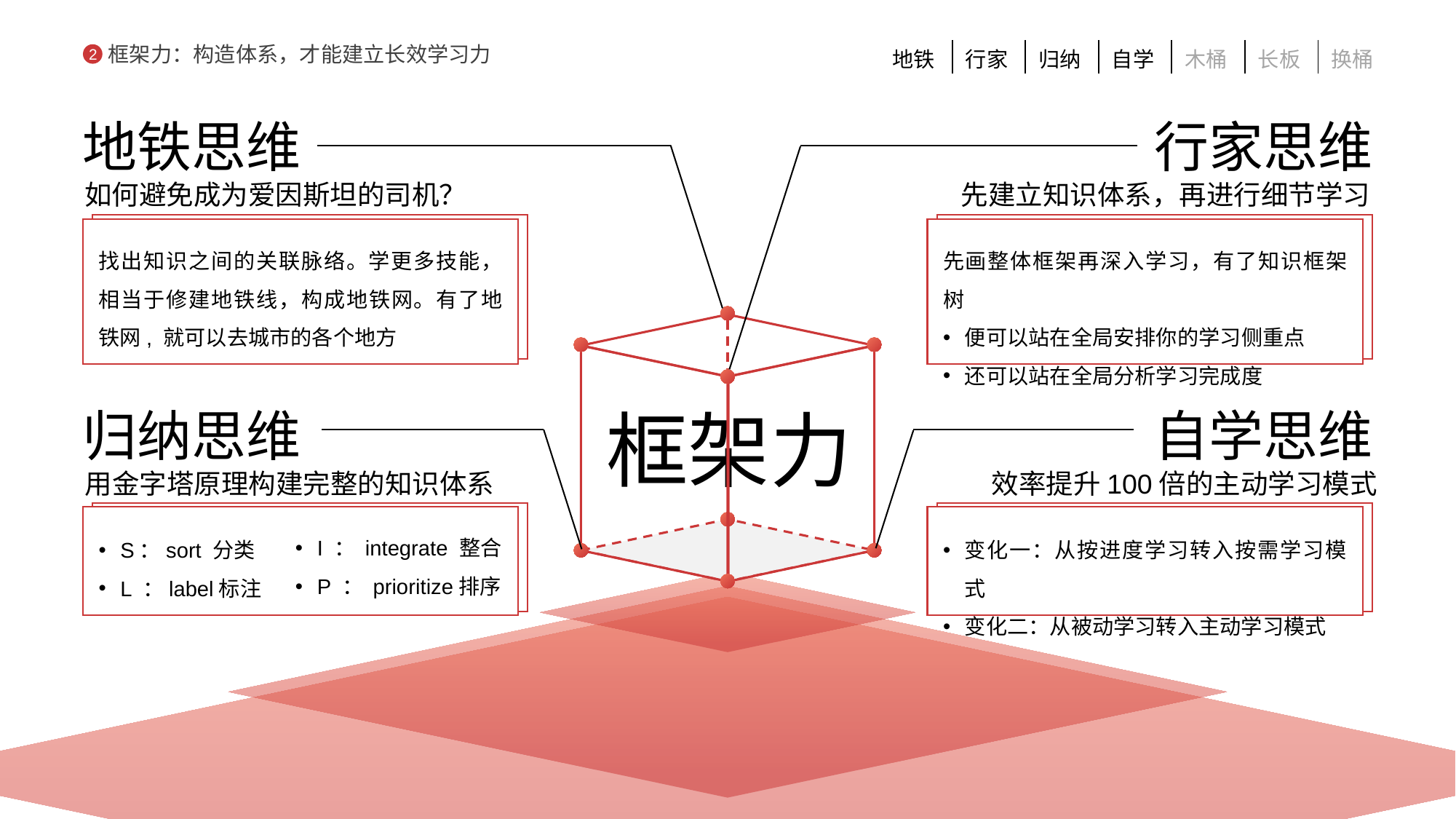

| 地铁 | 行家 | 归纳 | 自学 | 木桶 | 长板 | 换桶 |
| --- | --- | --- | --- | --- | --- | --- |
框架力：构造体系，才能建立长效学习力
2
地铁思维
行家思维
如何避免成为爱因斯坦的司机？
先建立知识体系，再进行细节学习

找出知识之间的关联脉络。学更多技能，相当于修建地铁线，构成地铁网。有了地铁网, 就可以去城市的各个地方
先画整体框架再深入学习，有了知识框架树
便可以站在全局安排你的学习侧重点
还可以站在全局分析学习完成度

框架力
归纳思维
自学思维
用金字塔原理构建完整的知识体系
效率提升100倍的主动学习模式

I ： integrate 整合
P ： prioritize排序
S：sort 分类
L ：label标注
变化一：从按进度学习转入按需学习模式
变化二：从被动学习转入主动学习模式